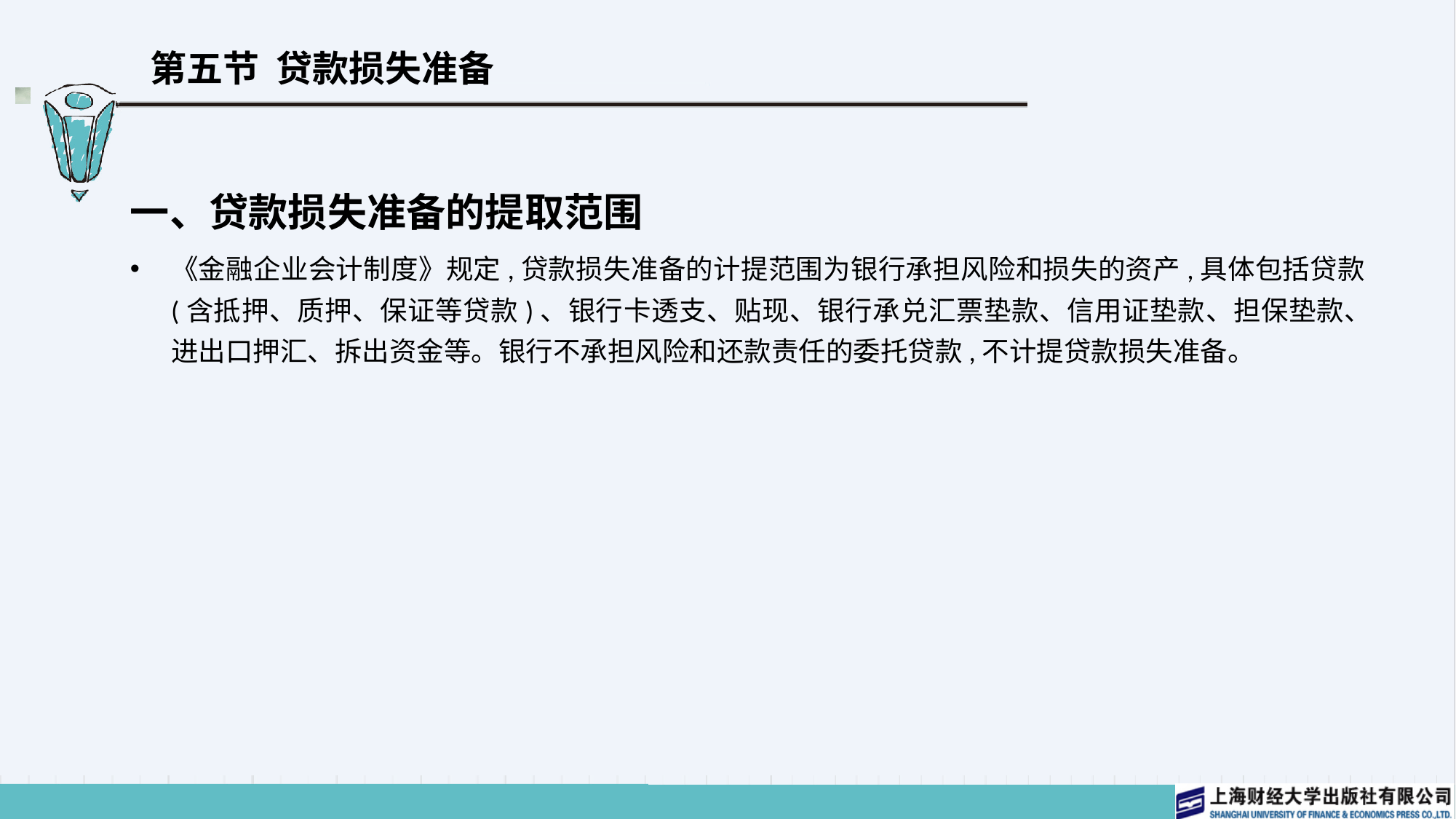

# 第五节  贷款损失准备
一、贷款损失准备的提取范围
《金融企业会计制度》规定,贷款损失准备的计提范围为银行承担风险和损失的资产,具体包括贷款(含抵押、质押、保证等贷款)、银行卡透支、贴现、银行承兑汇票垫款、信用证垫款、担保垫款、进出口押汇、拆出资金等。银行不承担风险和还款责任的委托贷款,不计提贷款损失准备。